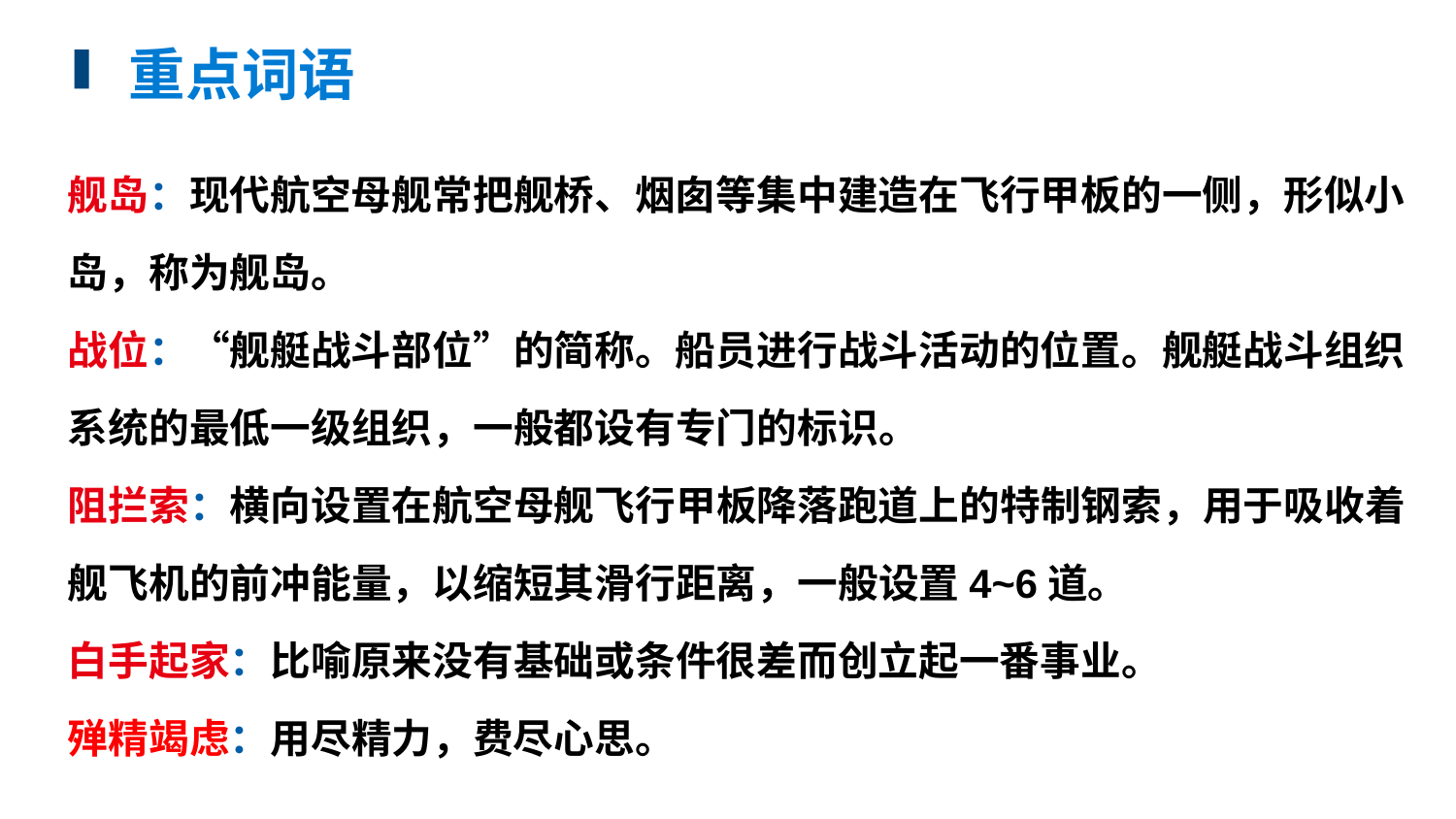

重点词语
舰岛：现代航空母舰常把舰桥、烟囱等集中建造在飞行甲板的一侧，形似小岛，称为舰岛。
战位：“舰艇战斗部位”的简称。船员进行战斗活动的位置。舰艇战斗组织系统的最低一级组织，一般都设有专门的标识。
阻拦索：横向设置在航空母舰飞行甲板降落跑道上的特制钢索，用于吸收着舰飞机的前冲能量，以缩短其滑行距离，一般设置4~6道。
白手起家：比喻原来没有基础或条件很差而创立起一番事业。
殚精竭虑：用尽精力，费尽心思。